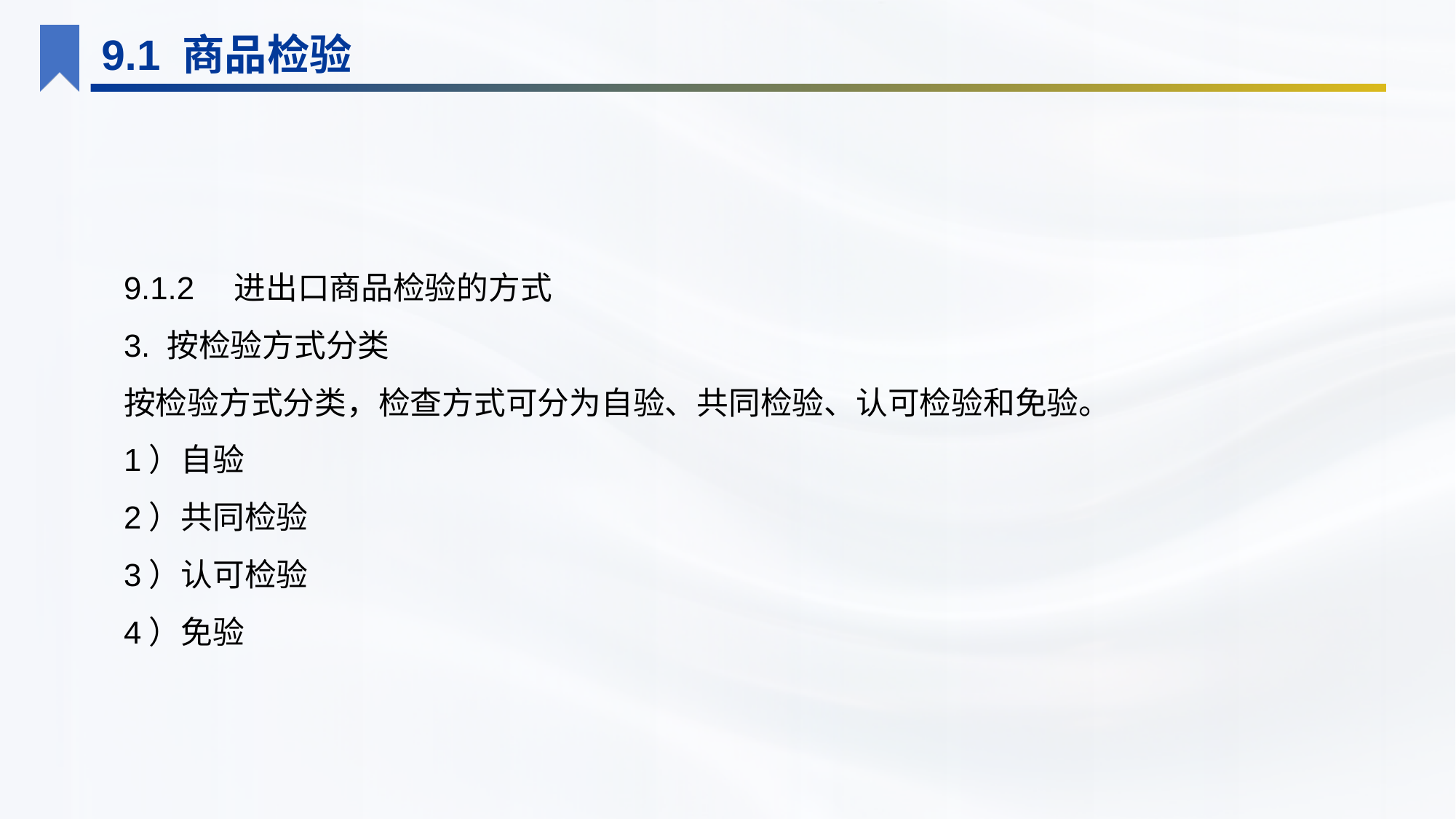

9.1 商品检验
9.1.2　进出口商品检验的方式
3. 按检验方式分类
按检验方式分类，检查方式可分为自验、共同检验、认可检验和免验。
1）自验
2）共同检验
3）认可检验
4）免验